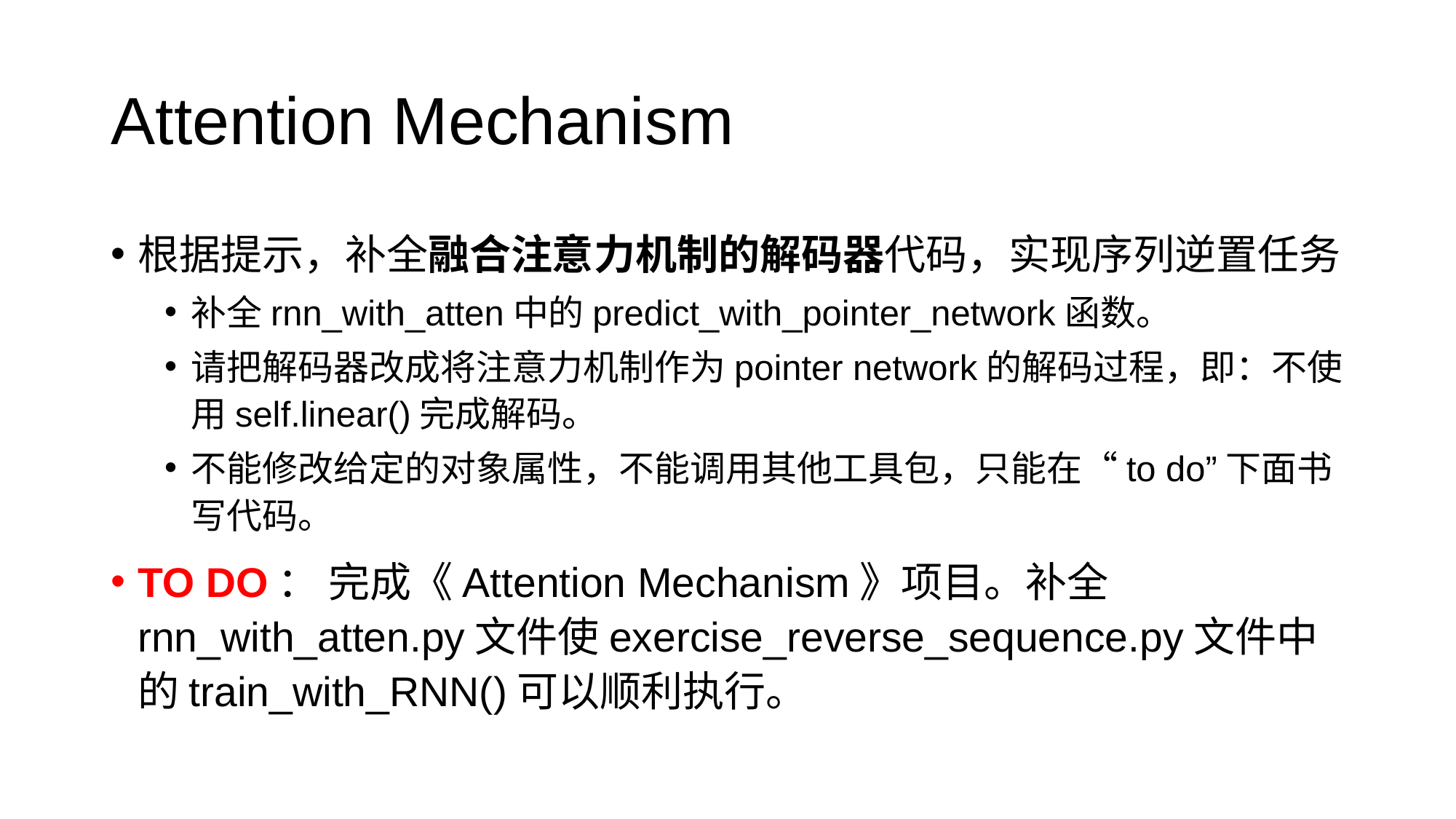

# Attention Mechanism
根据提示，补全融合注意力机制的解码器代码，实现序列逆置任务
补全rnn_with_atten中的predict_with_pointer_network函数。
请把解码器改成将注意力机制作为pointer network的解码过程，即：不使用self.linear()完成解码。
不能修改给定的对象属性，不能调用其他工具包，只能在“to do”下面书写代码。
TO DO： 完成《Attention Mechanism》项目。补全rnn_with_atten.py文件使exercise_reverse_sequence.py文件中的train_with_RNN()可以顺利执行。